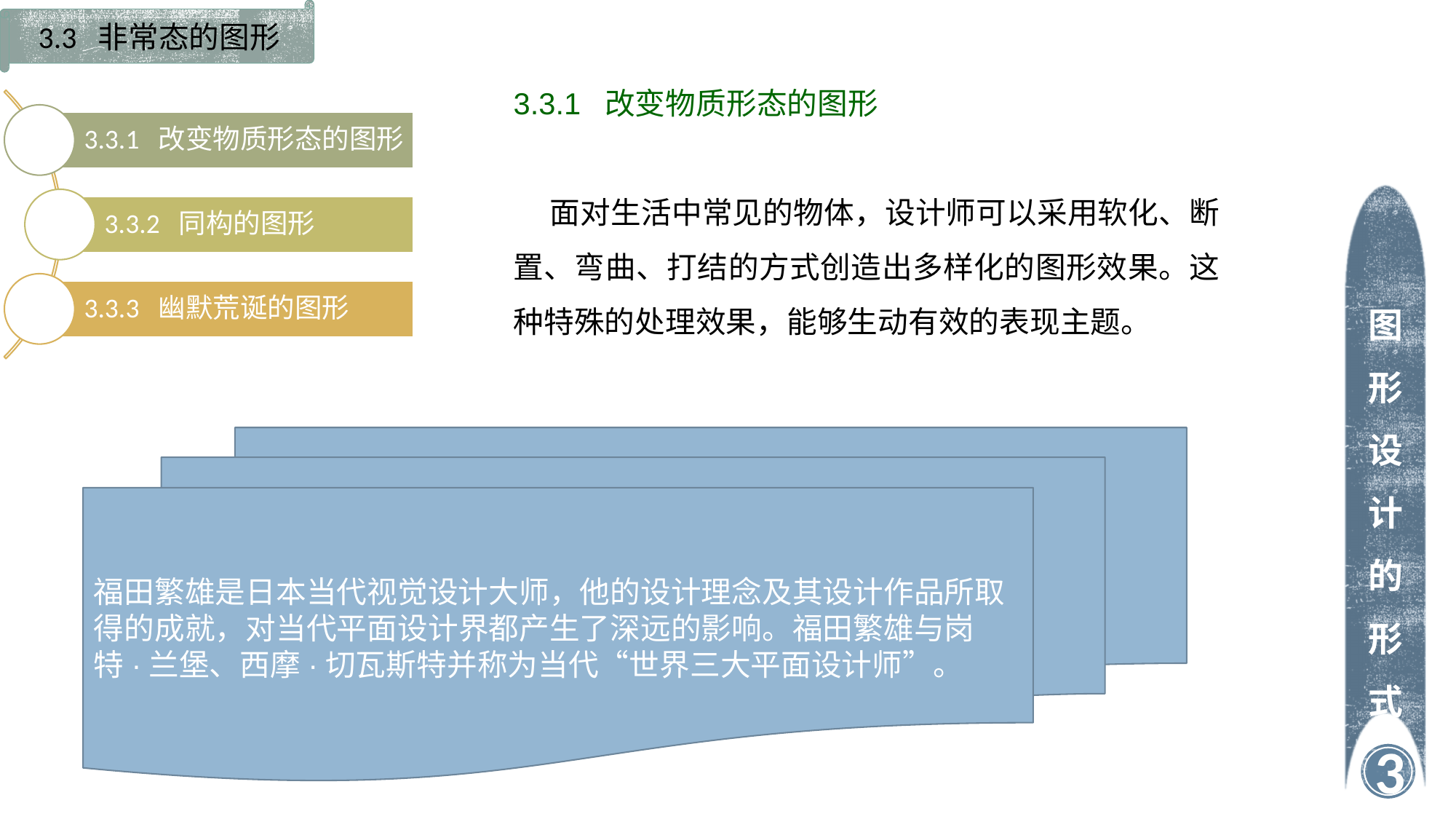

3.3  非常态的图形
3.3.1  改变物质形态的图形

面对生活中常见的物体，设计师可以采用软化、断置、弯曲、打结的方式创造出多样化的图形效果。这种特殊的处理效果，能够生动有效的表现主题。
3.3.1  改变物质形态的图形
3.3.2  同构的图形
3.3.3  幽默荒诞的图形
福田繁雄是日本当代视觉设计大师，他的设计理念及其设计作品所取得的成就，对当代平面设计界都产生了深远的影响。福田繁雄与岗特·兰堡、西摩·切瓦斯特并称为当代“世界三大平面设计师”。
图形设计的形式
3